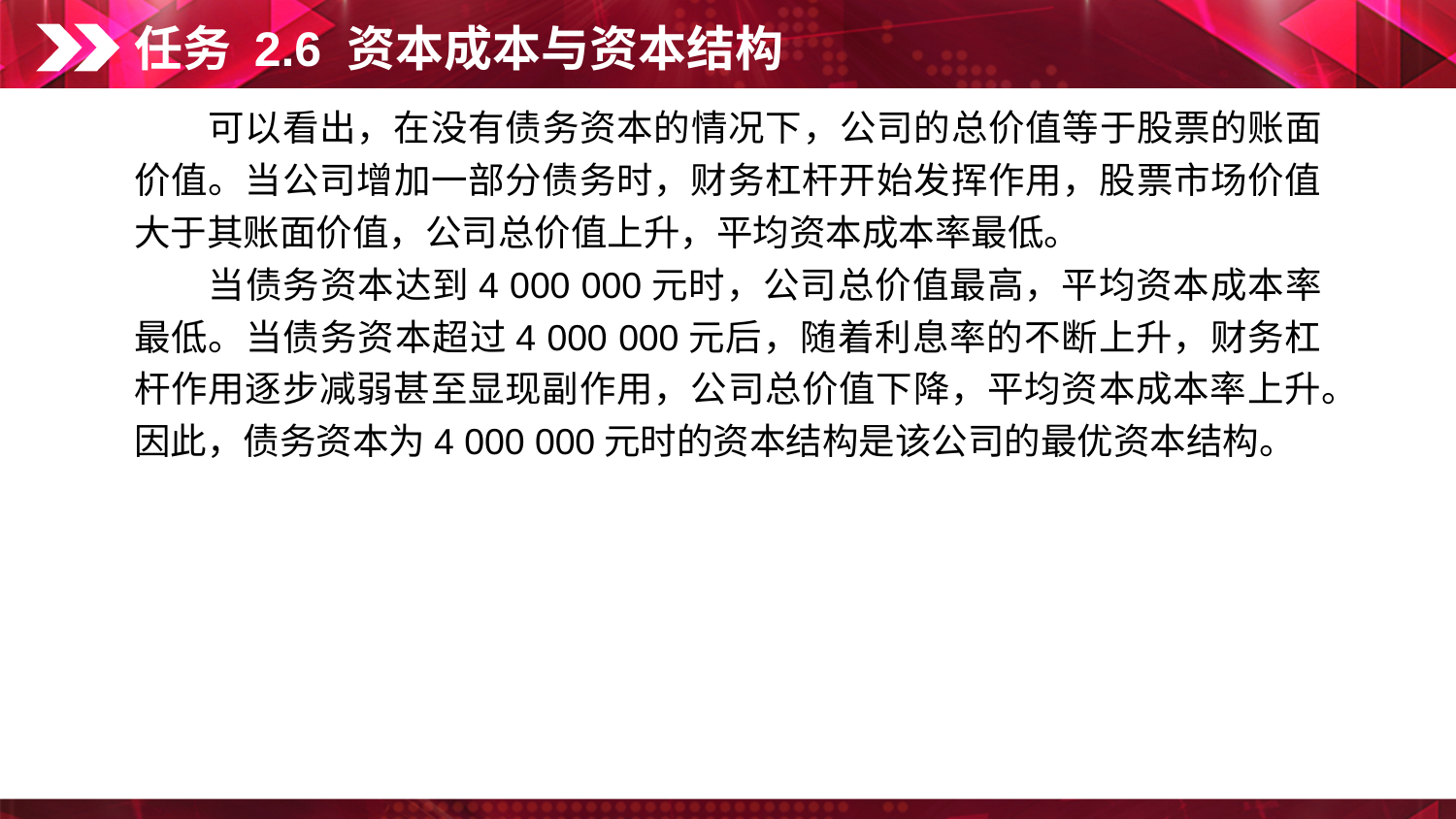

任务 2.6 资本成本与资本结构

　　可以看出，在没有债务资本的情况下，公司的总价值等于股票的账面价值。当公司增加一部分债务时，财务杠杆开始发挥作用，股票市场价值大于其账面价值，公司总价值上升，平均资本成本率最低。
　　当债务资本达到4 000 000元时，公司总价值最高，平均资本成本率最低。当债务资本超过4 000 000元后，随着利息率的不断上升，财务杠杆作用逐步减弱甚至显现副作用，公司总价值下降，平均资本成本率上升。因此，债务资本为4 000 000元时的资本结构是该公司的最优资本结构。